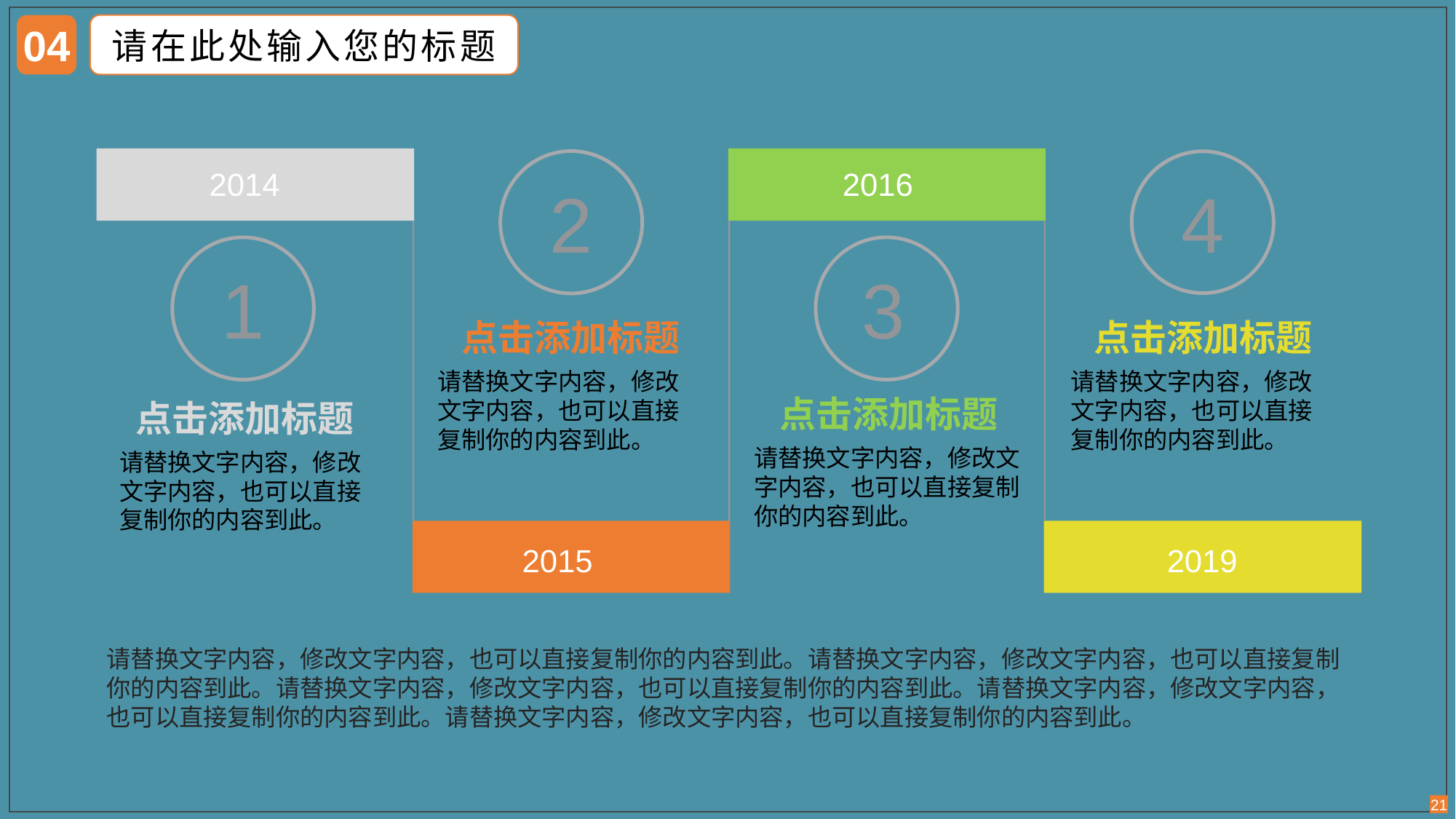

04
请在此处输入您的标题

2014
2016
2
4

1
3
点击添加标题
点击添加标题
请替换文字内容，修改文字内容，也可以直接复制你的内容到此。
请替换文字内容，修改文字内容，也可以直接复制你的内容到此。
点击添加标题
点击添加标题
请替换文字内容，修改文字内容，也可以直接复制你的内容到此。
请替换文字内容，修改文字内容，也可以直接复制你的内容到此。

2015
2019
请替换文字内容，修改文字内容，也可以直接复制你的内容到此。请替换文字内容，修改文字内容，也可以直接复制你的内容到此。请替换文字内容，修改文字内容，也可以直接复制你的内容到此。请替换文字内容，修改文字内容，也可以直接复制你的内容到此。请替换文字内容，修改文字内容，也可以直接复制你的内容到此。
21